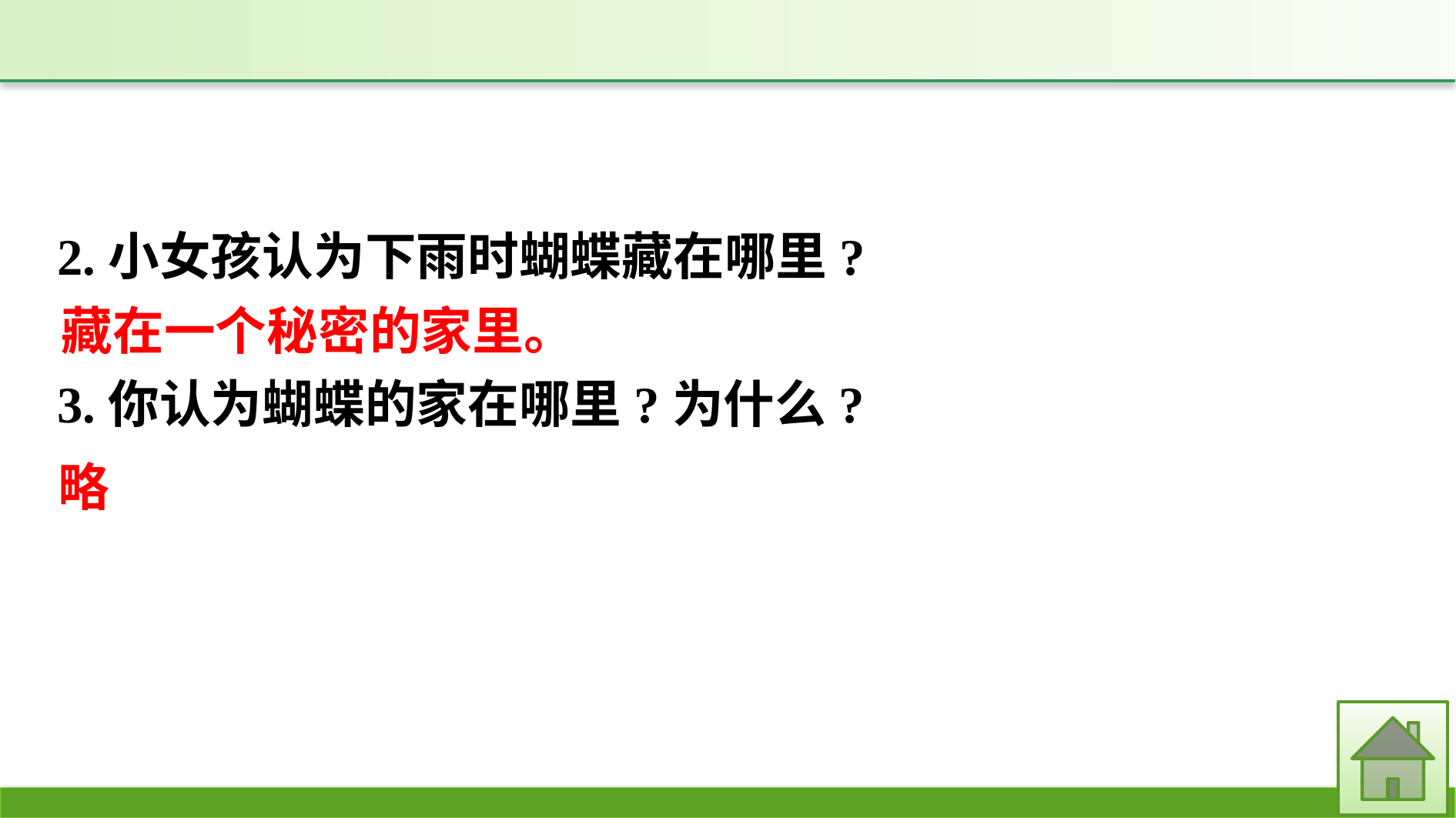

2.小女孩认为下雨时蝴蝶藏在哪里?

3.你认为蝴蝶的家在哪里?为什么?
藏在一个秘密的家里。
略